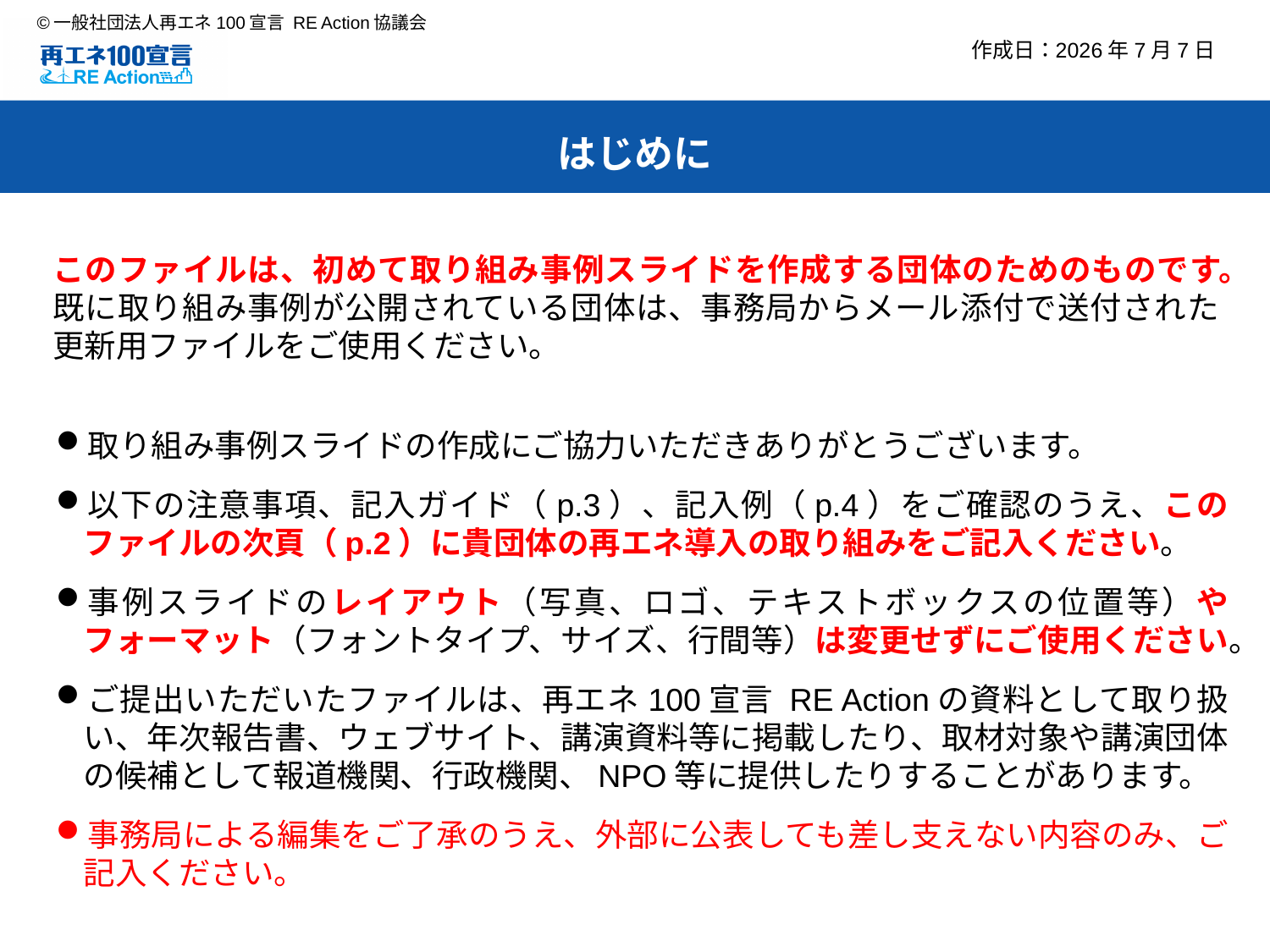

2026年7月7日

はじめに

このファイルは、初めて取り組み事例スライドを作成する団体のためのものです。
既に取り組み事例が公開されている団体は、事務局からメール添付で送付された更新用ファイルをご使用ください。
取り組み事例スライドの作成にご協力いただきありがとうございます。
以下の注意事項、記入ガイド（p.3）、記入例（p.4）をご確認のうえ、このファイルの次頁（p.2）に貴団体の再エネ導入の取り組みをご記入ください。
事例スライドのレイアウト（写真、ロゴ、テキストボックスの位置等）やフォーマット（フォントタイプ、サイズ、行間等）は変更せずにご使用ください。
ご提出いただいたファイルは、再エネ100宣言 RE Actionの資料として取り扱い、年次報告書、ウェブサイト、講演資料等に掲載したり、取材対象や講演団体の候補として報道機関、行政機関、NPO等に提供したりすることがあります。
事務局による編集をご了承のうえ、外部に公表しても差し支えない内容のみ、ご記入ください。

1